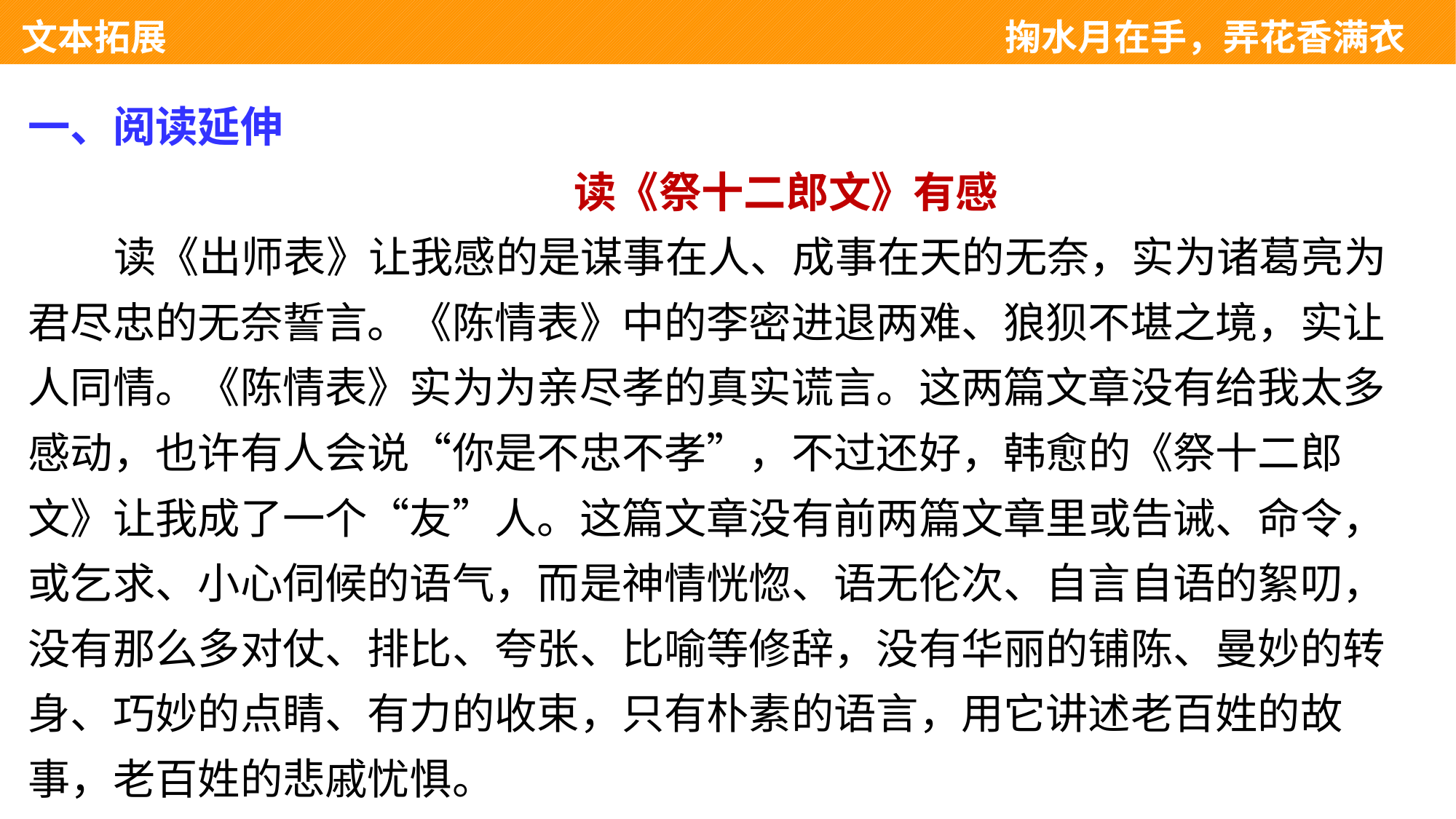

文本拓展　　　　　　　　　　　　　　　　　　　　　         掬水月在手，弄花香满衣
一、阅读延伸
				读《祭十二郎文》有感
        读《出师表》让我感的是谋事在人、成事在天的无奈，实为诸葛亮为君尽忠的无奈誓言。《陈情表》中的李密进退两难、狼狈不堪之境，实让人同情。《陈情表》实为为亲尽孝的真实谎言。这两篇文章没有给我太多感动，也许有人会说“你是不忠不孝”，不过还好，韩愈的《祭十二郎文》让我成了一个“友”人。这篇文章没有前两篇文章里或告诫、命令，或乞求、小心伺候的语气，而是神情恍惚、语无伦次、自言自语的絮叨，没有那么多对仗、排比、夸张、比喻等修辞，没有华丽的铺陈、曼妙的转身、巧妙的点睛、有力的收束，只有朴素的语言，用它讲述老百姓的故事，老百姓的悲戚忧惧。